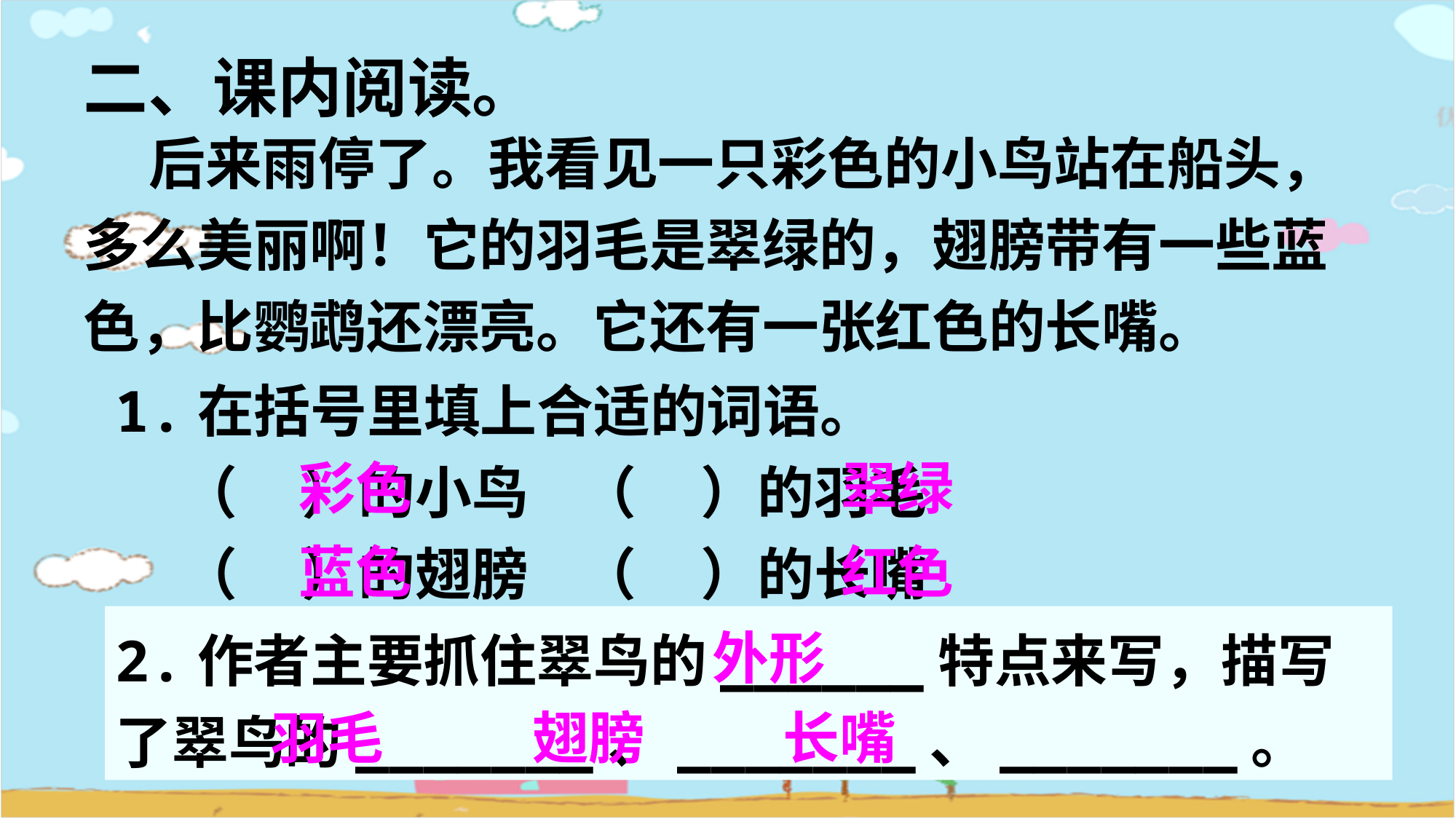

二、课内阅读。
    后来雨停了。我看见一只彩色的小鸟站在船头，多么美丽啊！它的羽毛是翠绿的，翅膀带有一些蓝色，比鹦鹉还漂亮。它还有一张红色的长嘴。
1.在括号里填上合适的词语。
    （     ）的小鸟    （     ）的羽毛
    （     ）的翅膀    （     ）的长嘴
彩色
翠绿
蓝色
红色
外形
2.作者主要抓住翠鸟的______特点来写，描写了翠鸟的_______、_______、_______。
羽毛
翅膀
长嘴